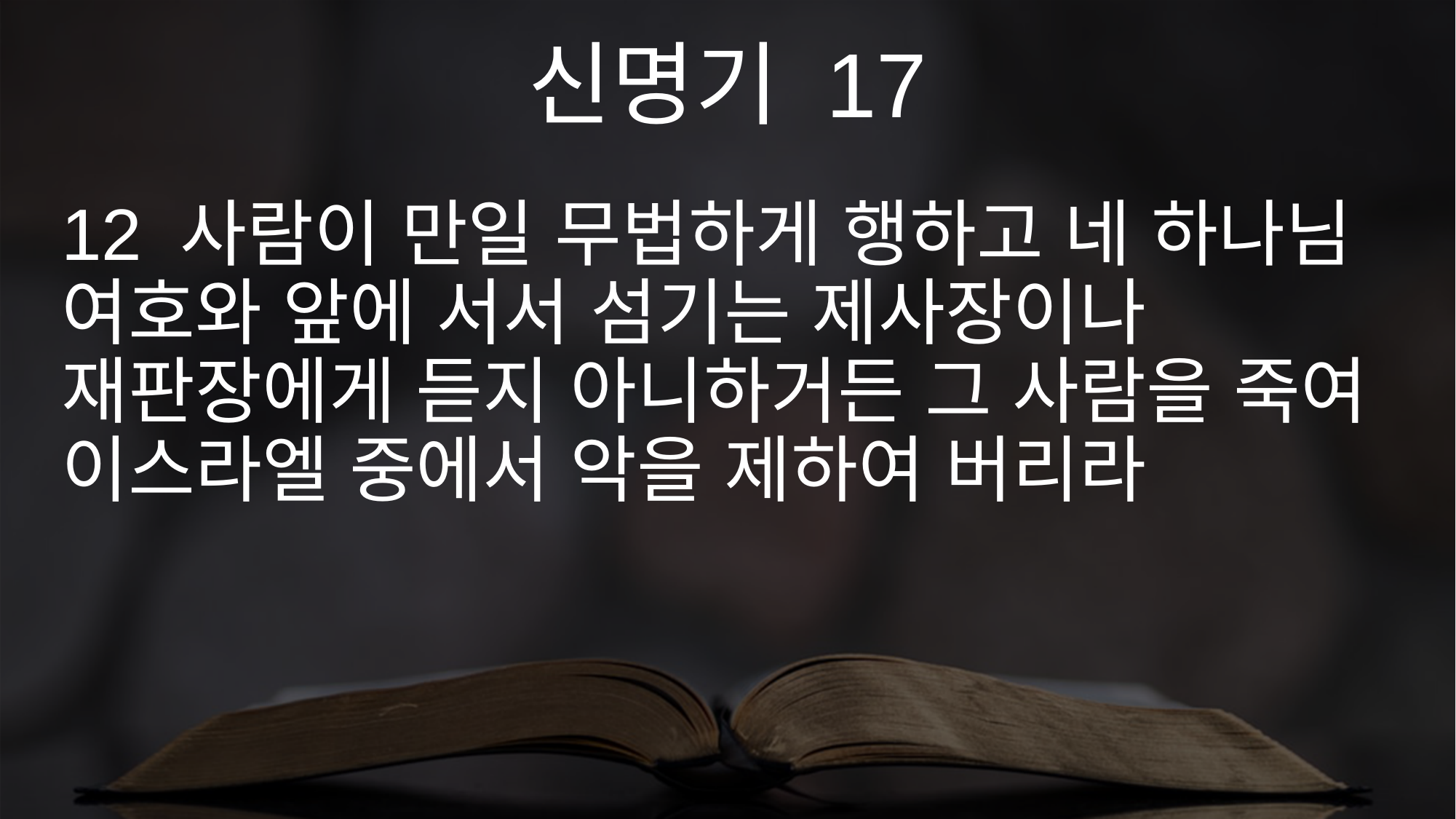

신명기 17
12 사람이 만일 무법하게 행하고 네 하나님 여호와 앞에 서서 섬기는 제사장이나 재판장에게 듣지 아니하거든 그 사람을 죽여 이스라엘 중에서 악을 제하여 버리라